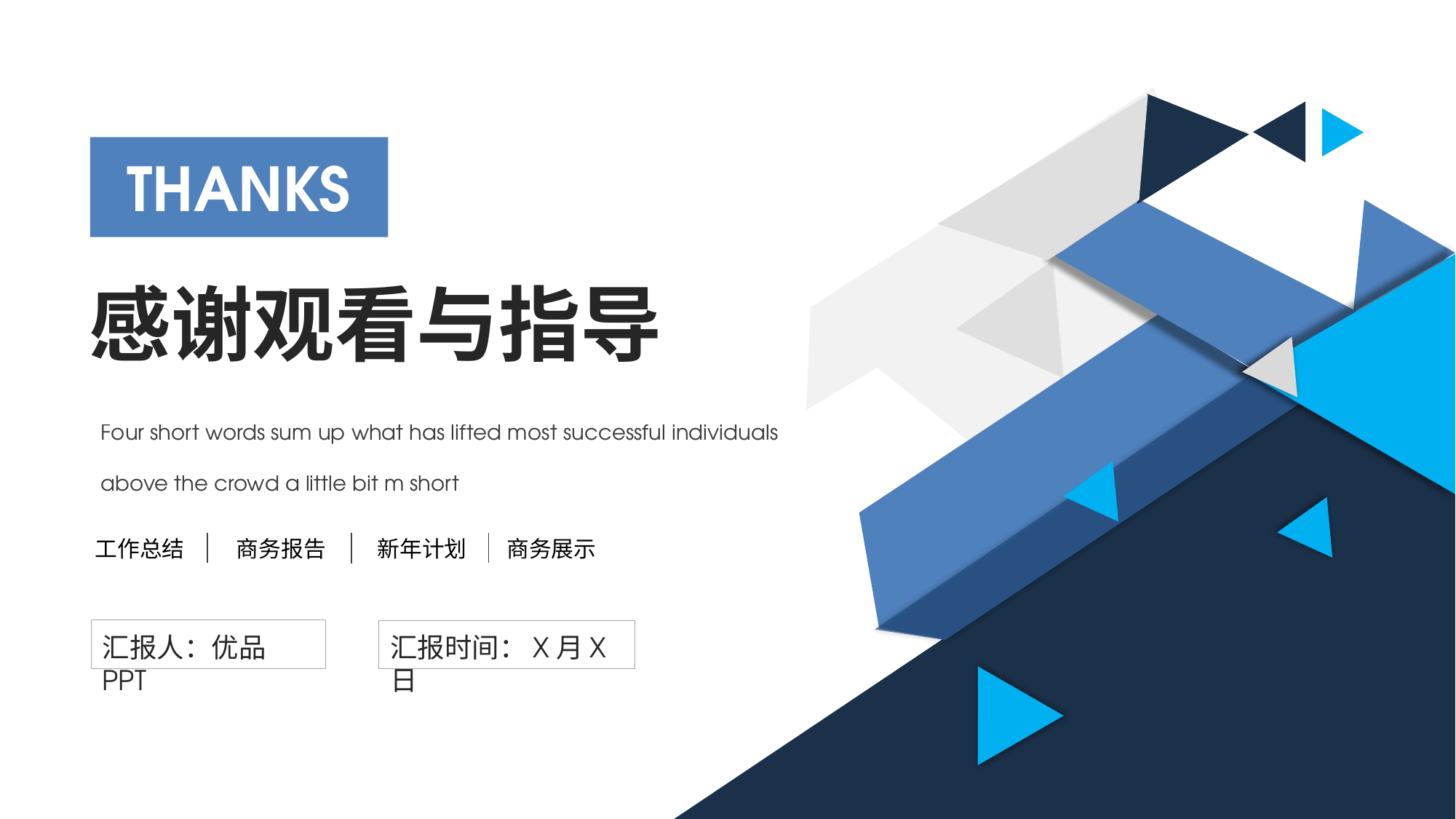

THANKS

感谢观看与指导

Four short words sum up what has lifted most successful individuals above the crowd a little bit m short

工作总结
商务报告
新年计划
商务展示

汇报人：优品PPT
汇报时间：X月X日